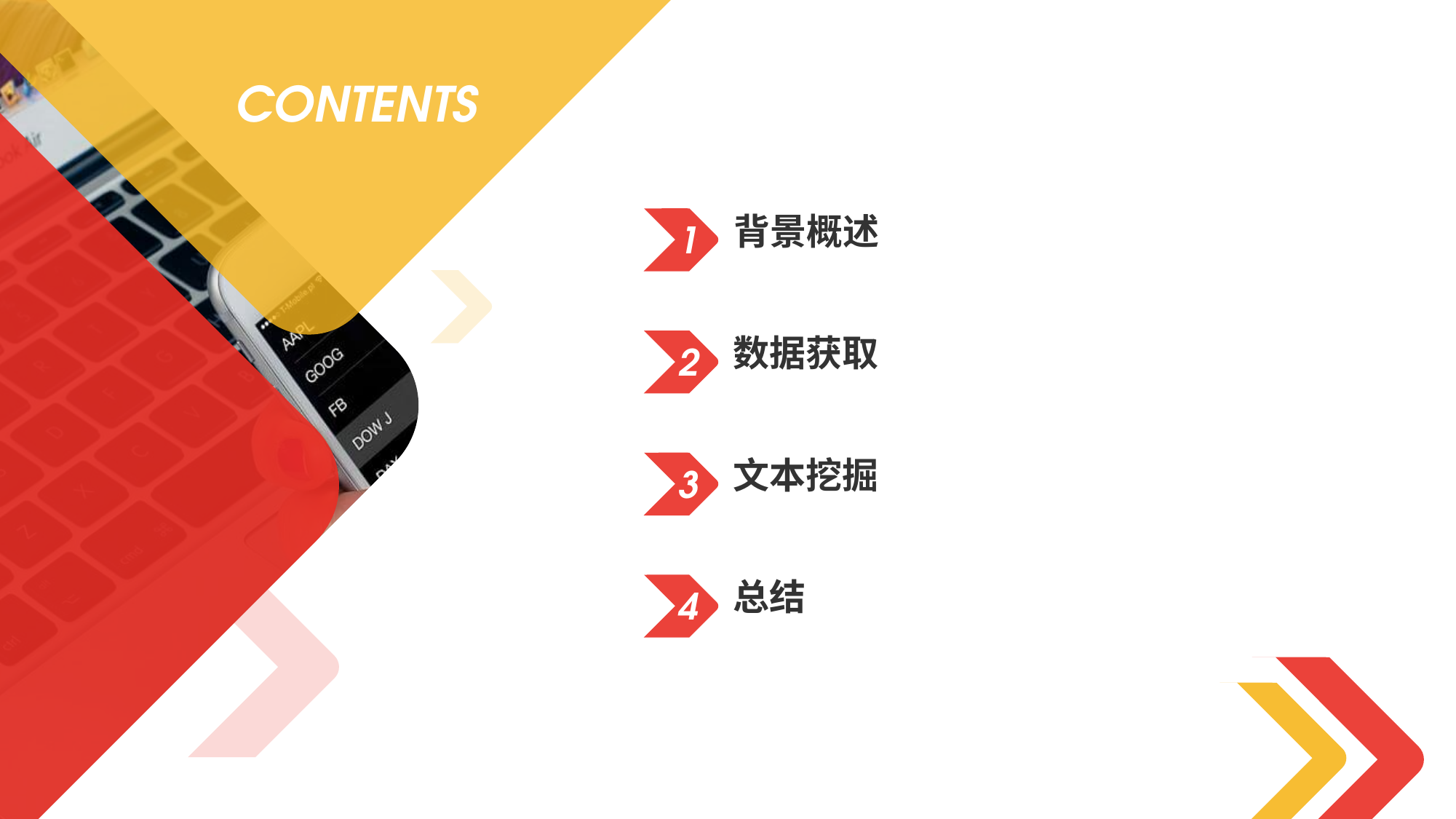

CONTENTS

背景概述
1

数据获取
2

文本挖掘
3

总结
4